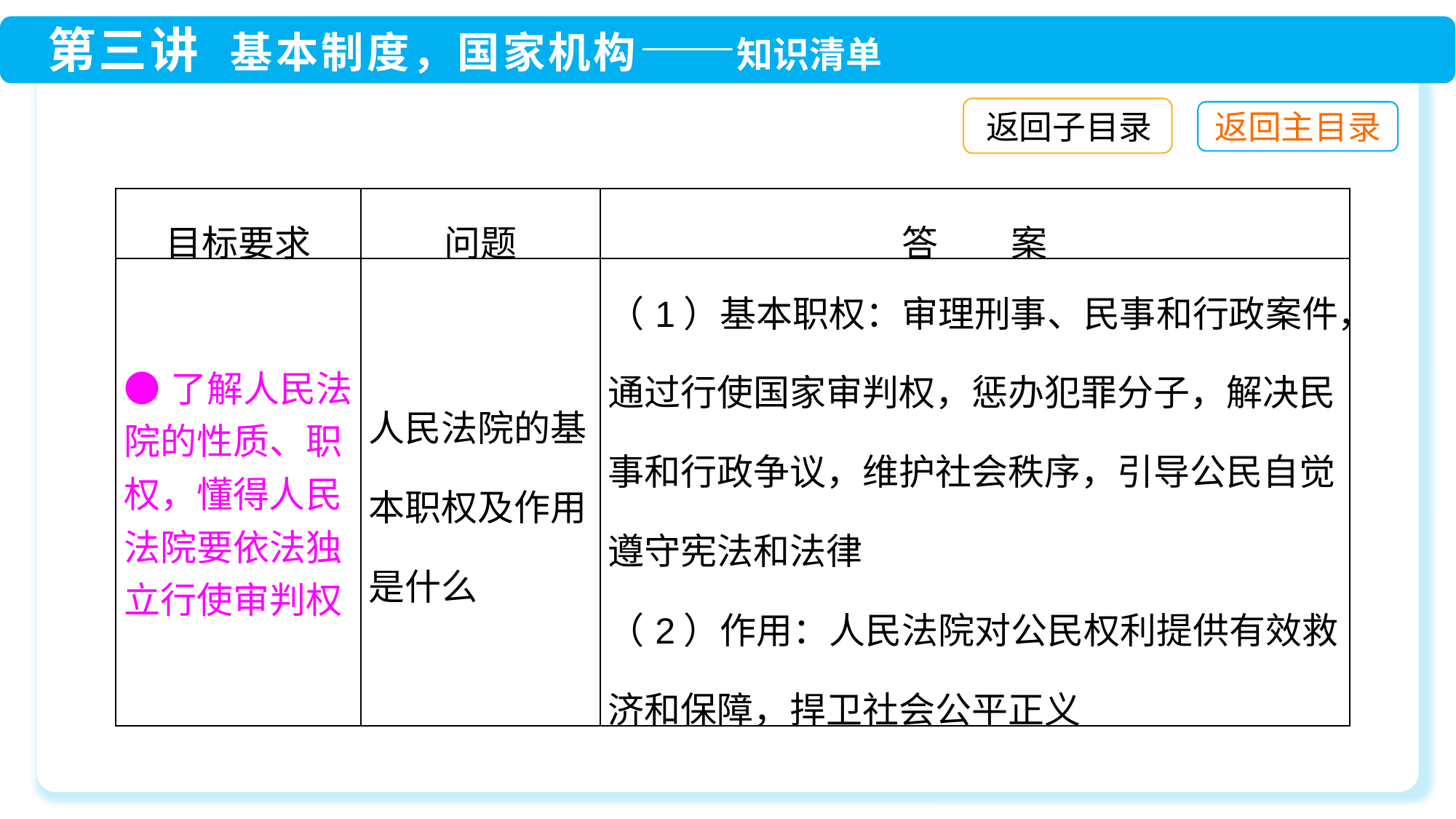

返回子目录
| 目标要求 | 问题 | 答　　案 |
| --- | --- | --- |
| ●了解人民法院的性质、职权，懂得人民法院要依法独立行使审判权 | 人民法院的基本职权及作用是什么 | （1）基本职权：审理刑事、民事和行政案件，通过行使国家审判权，惩办犯罪分子，解决民事和行政争议，维护社会秩序，引导公民自觉遵守宪法和法律 （2）作用：人民法院对公民权利提供有效救济和保障，捍卫社会公平正义 |